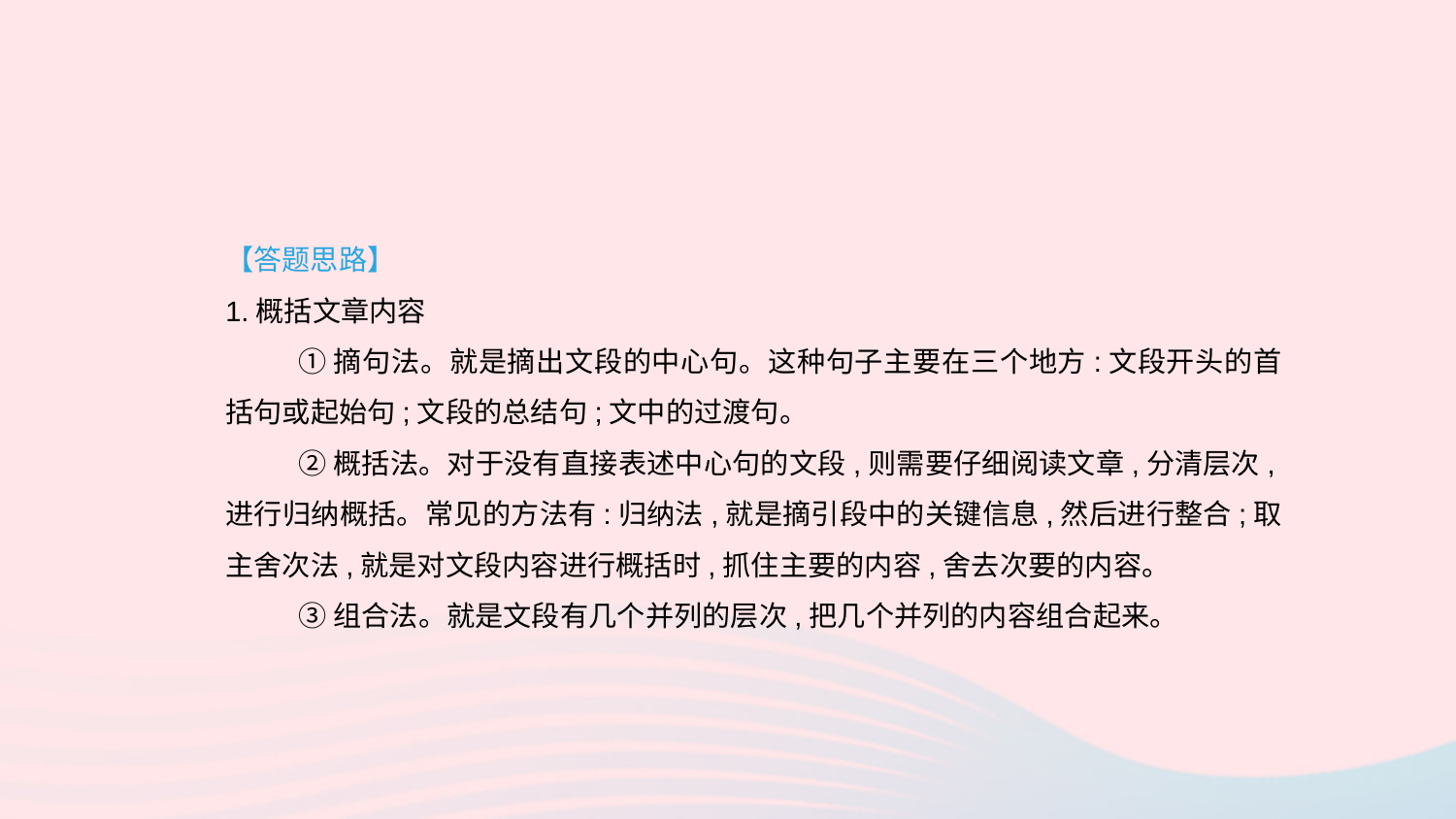

【答题思路】
1.概括文章内容
①摘句法。就是摘出文段的中心句。这种句子主要在三个地方:文段开头的首括句或起始句;文段的总结句;文中的过渡句。
②概括法。对于没有直接表述中心句的文段,则需要仔细阅读文章,分清层次,进行归纳概括。常见的方法有:归纳法,就是摘引段中的关键信息,然后进行整合;取主舍次法,就是对文段内容进行概括时,抓住主要的内容,舍去次要的内容。
③组合法。就是文段有几个并列的层次,把几个并列的内容组合起来。